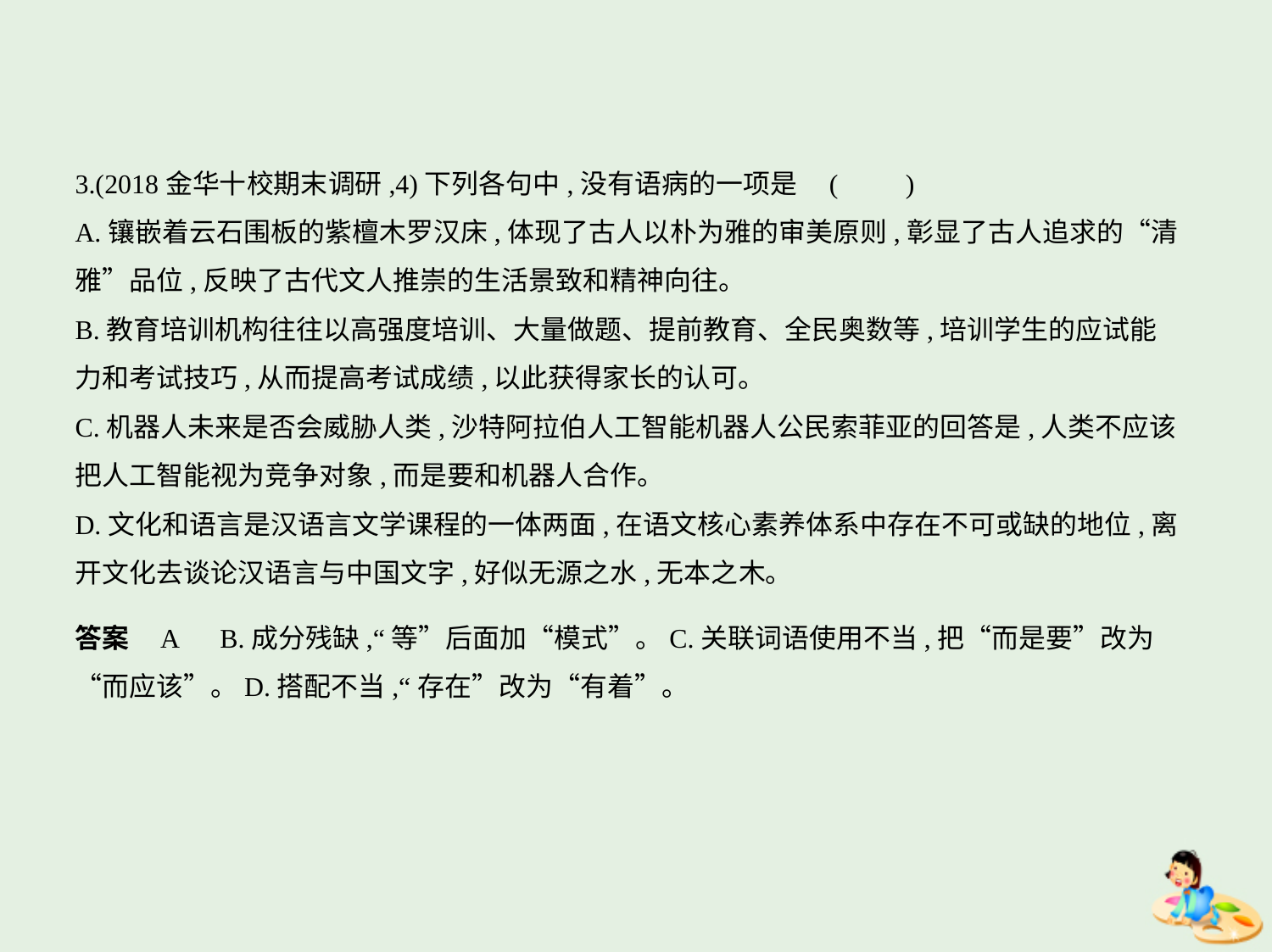

3.(2018金华十校期末调研,4)下列各句中,没有语病的一项是 (　　)
A.镶嵌着云石围板的紫檀木罗汉床,体现了古人以朴为雅的审美原则,彰显了古人追求的“清
雅”品位,反映了古代文人推崇的生活景致和精神向往。
B.教育培训机构往往以高强度培训、大量做题、提前教育、全民奥数等,培训学生的应试能
力和考试技巧,从而提高考试成绩,以此获得家长的认可。
C.机器人未来是否会威胁人类,沙特阿拉伯人工智能机器人公民索菲亚的回答是,人类不应该
把人工智能视为竞争对象,而是要和机器人合作。
D.文化和语言是汉语言文学课程的一体两面,在语文核心素养体系中存在不可或缺的地位,离
开文化去谈论汉语言与中国文字,好似无源之水,无本之木。
答案    A　B.成分残缺,“等”后面加“模式”。C.关联词语使用不当,把“而是要”改为
“而应该”。D.搭配不当,“存在”改为“有着”。